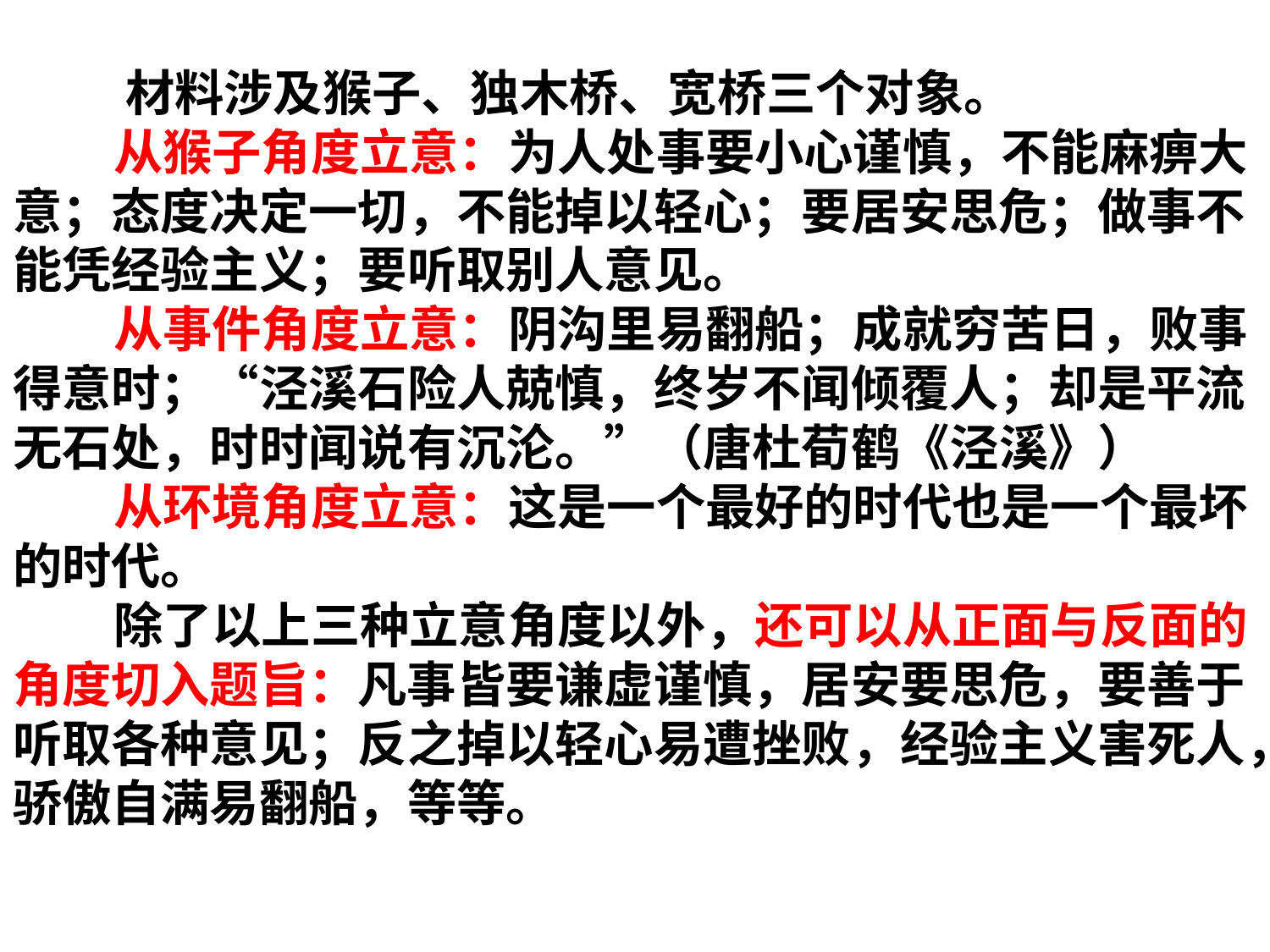

# 材料涉及猴子、独木桥、宽桥三个对象。 从猴子角度立意：为人处事要小心谨慎，不能麻痹大意；态度决定一切，不能掉以轻心；要居安思危；做事不能凭经验主义；要听取别人意见。 从事件角度立意：阴沟里易翻船；成就穷苦日，败事得意时；“泾溪石险人兢慎，终岁不闻倾覆人；却是平流无石处，时时闻说有沉沦。”（唐杜荀鹤《泾溪》） 从环境角度立意：这是一个最好的时代也是一个最坏的时代。 除了以上三种立意角度以外，还可以从正面与反面的角度切入题旨：凡事皆要谦虚谨慎，居安要思危，要善于听取各种意见；反之掉以轻心易遭挫败，经验主义害死人，骄傲自满易翻船，等等。